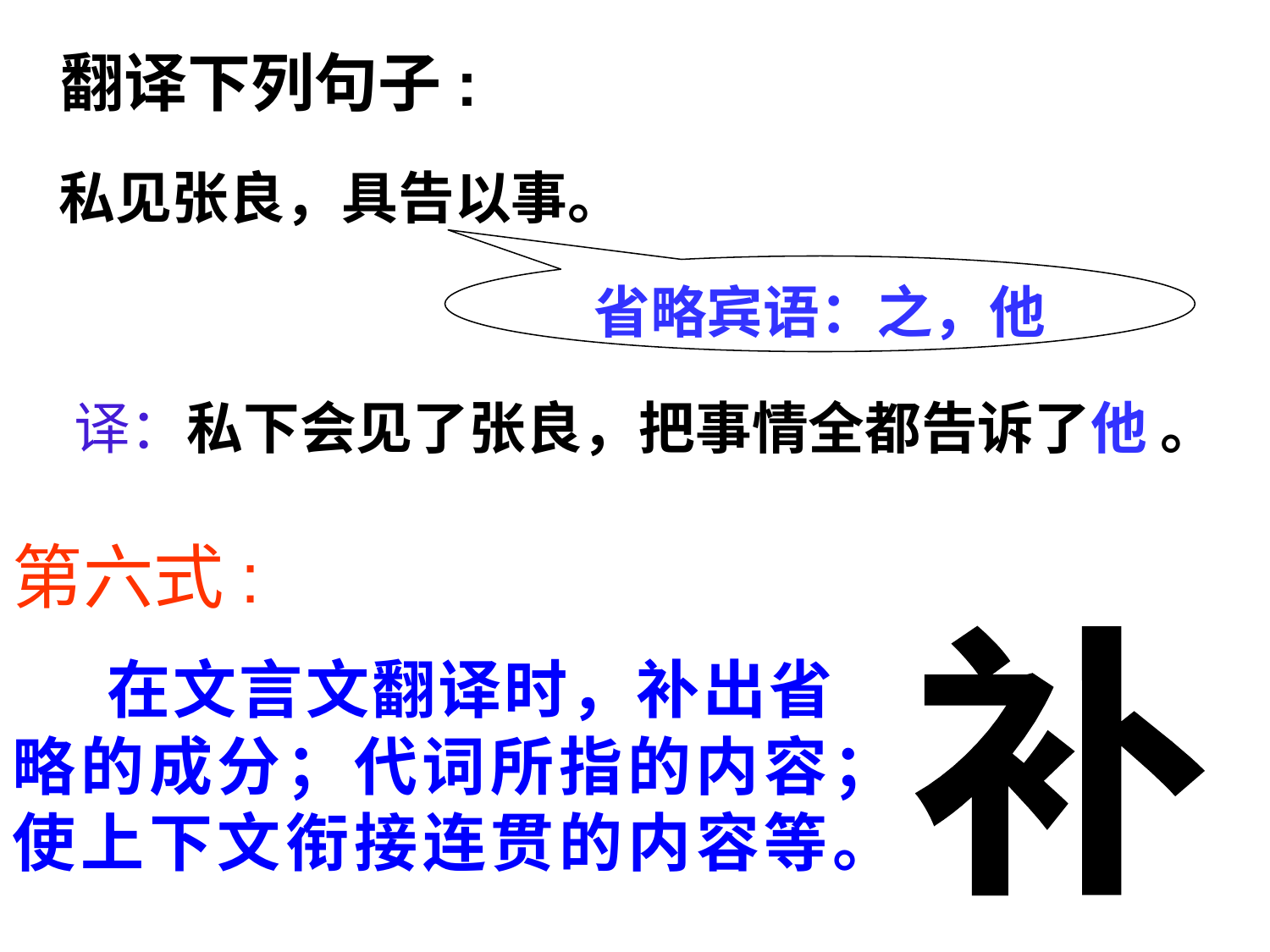

翻译下列句子:
      私见张良，具告以事。
省略宾语：之，他
    译：私下会见了张良，把事情全都告诉了他 。
第六式:
补
    在文言文翻译时，补出省略的成分；代词所指的内容；使上下文衔接连贯的内容等。